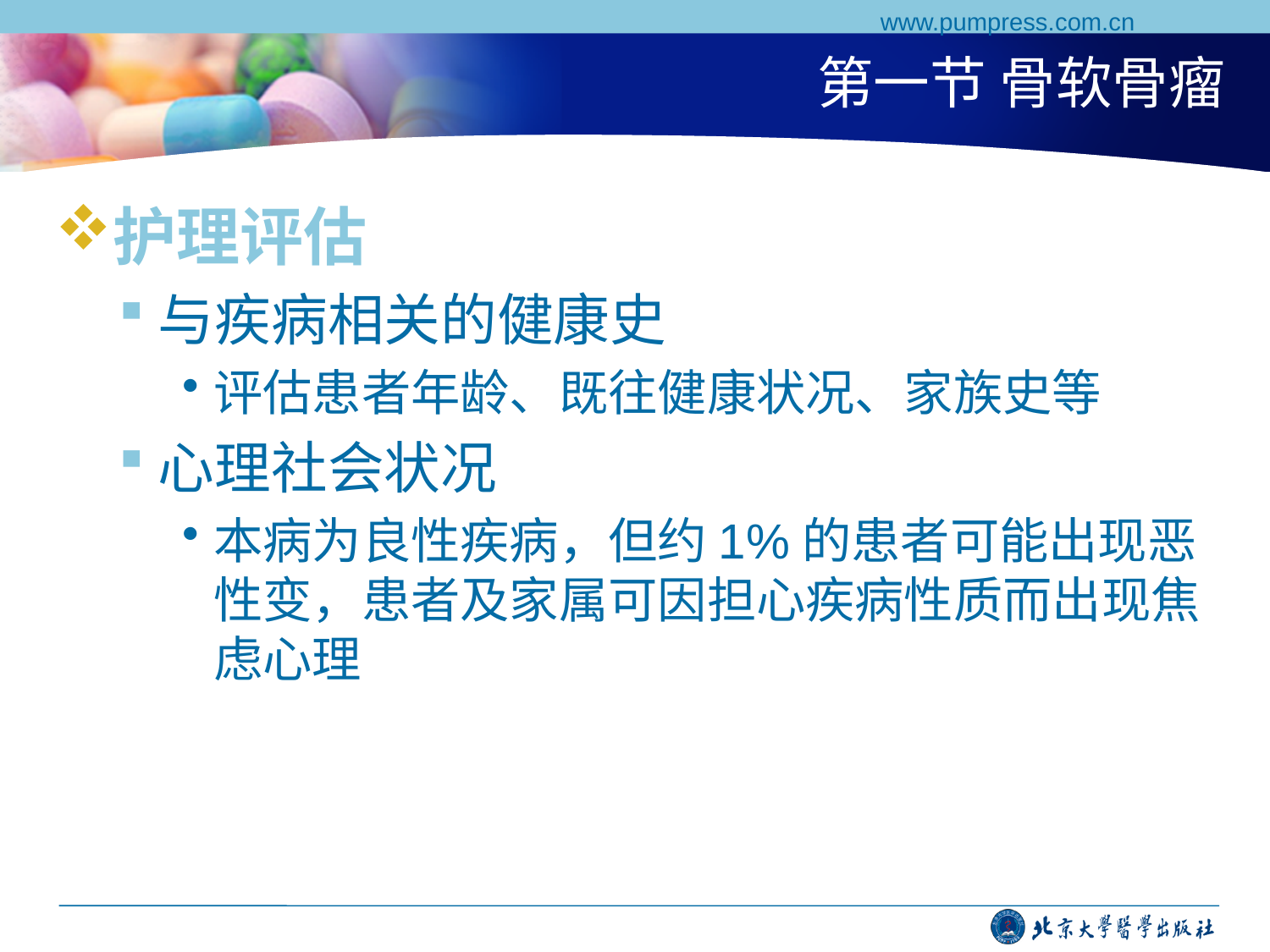

www.pumpress.com.cn
# 第一节 骨软骨瘤
护理评估
与疾病相关的健康史
评估患者年龄、既往健康状况、家族史等
心理社会状况
本病为良性疾病，但约1%的患者可能出现恶性变，患者及家属可因担心疾病性质而出现焦虑心理